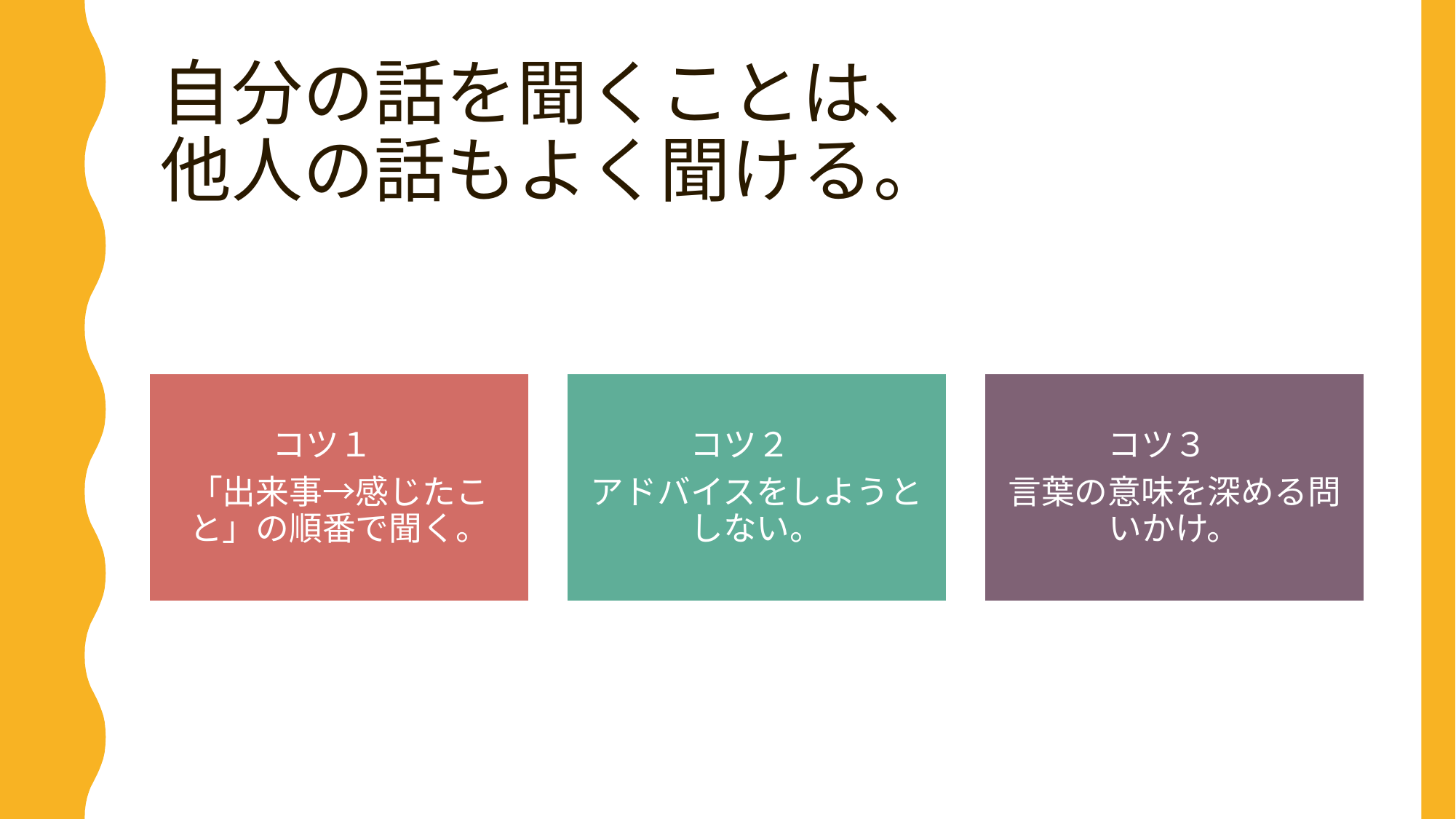

# 自分の話を聞くことは、 他人の話もよく聞ける。

コツ１
「出来事→感じたこと」の順番で聞く。

コツ２
アドバイスをしようとしない。

コツ３
言葉の意味を深める問いかけ。